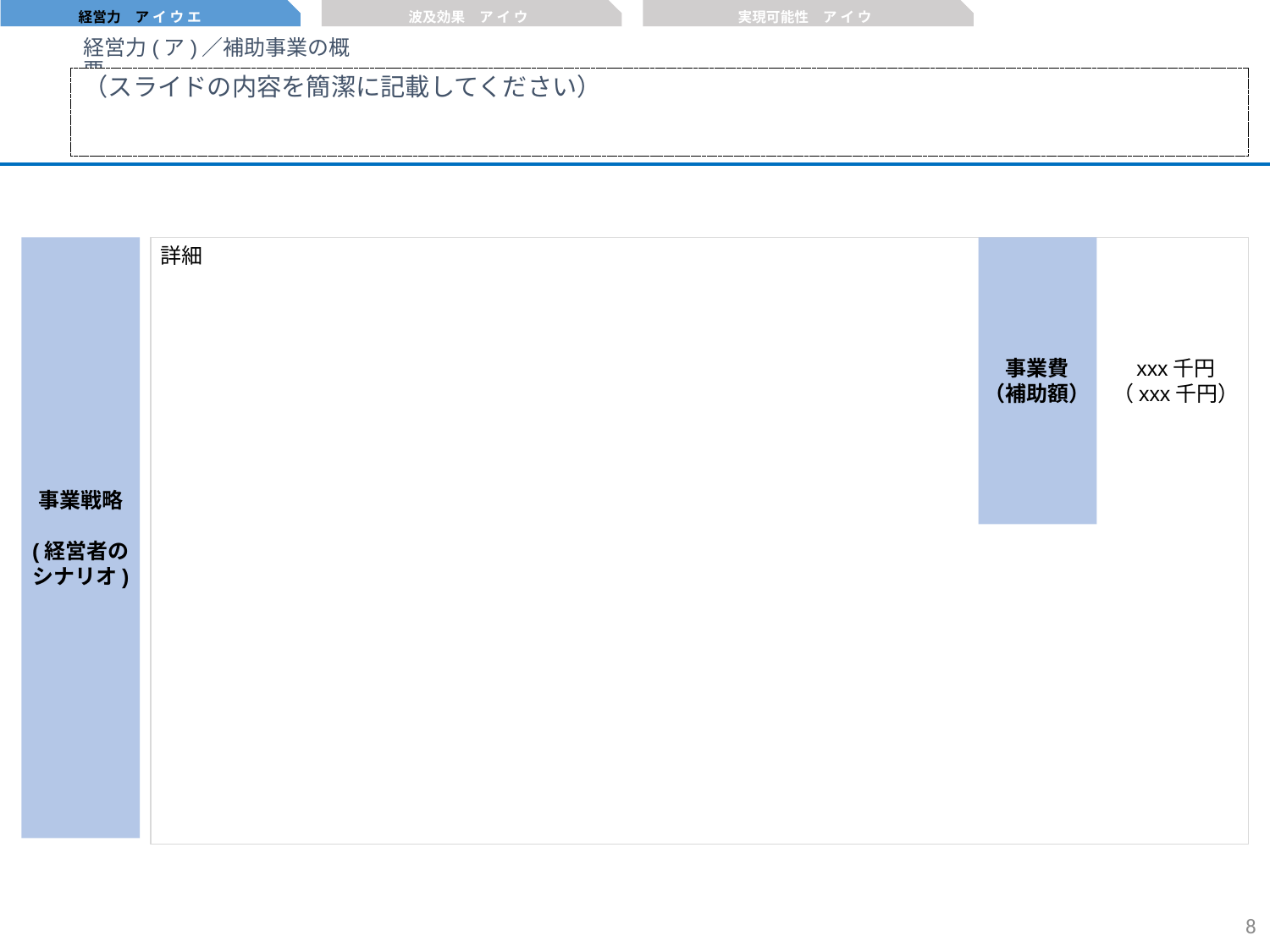

経営力　ア イ ウ エ
波及効果　ア イ ウ
実現可能性　ア イ ウ
経営力(ア)／補助事業の概要
（スライドの内容を簡潔に記載してください）
詳細
事業戦略

(経営者のシナリオ)
事業費
（補助額）

xxx千円
（xxx千円）
8